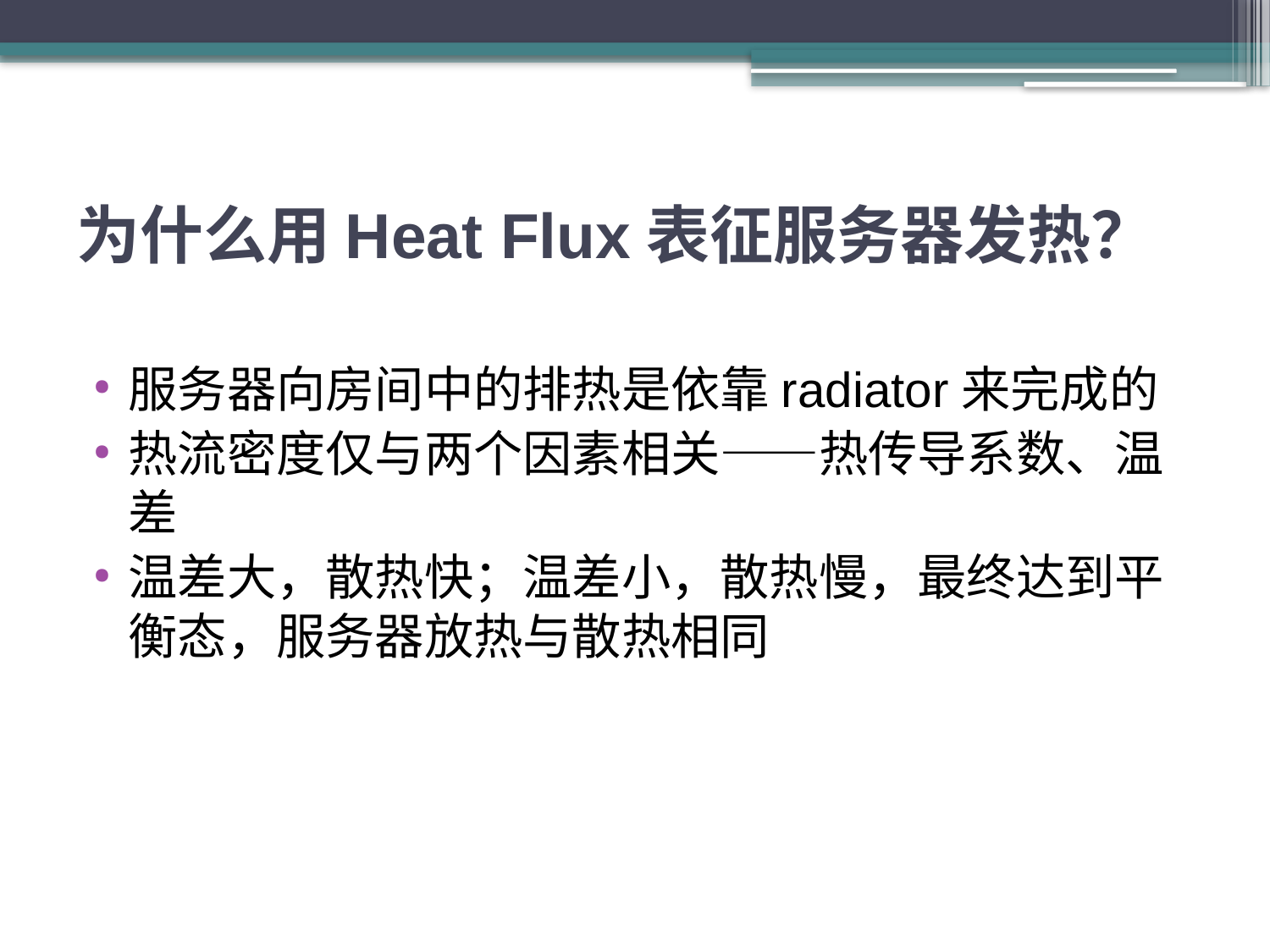

# 为什么用Heat Flux表征服务器发热？
服务器向房间中的排热是依靠radiator来完成的
热流密度仅与两个因素相关——热传导系数、温差
温差大，散热快；温差小，散热慢，最终达到平衡态，服务器放热与散热相同